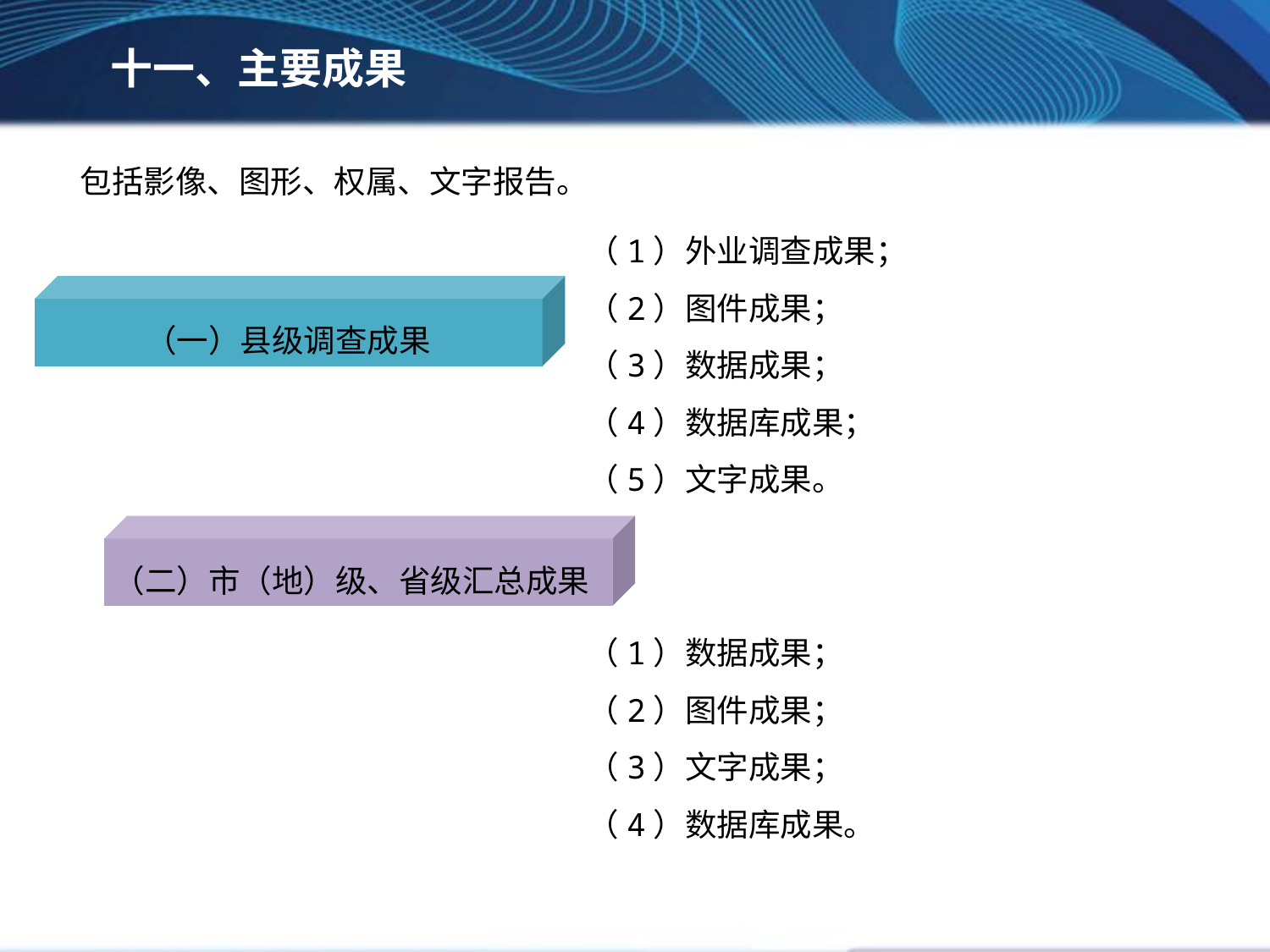

十一、主要成果
包括影像、图形、权属、文字报告。
（1）外业调查成果；
（2）图件成果；
（3）数据成果；
（4）数据库成果；
（5）文字成果。

（一）县级调查成果

（二）市（地）级、省级汇总成果
（1）数据成果；
（2）图件成果；
（3）文字成果；
（4）数据库成果。